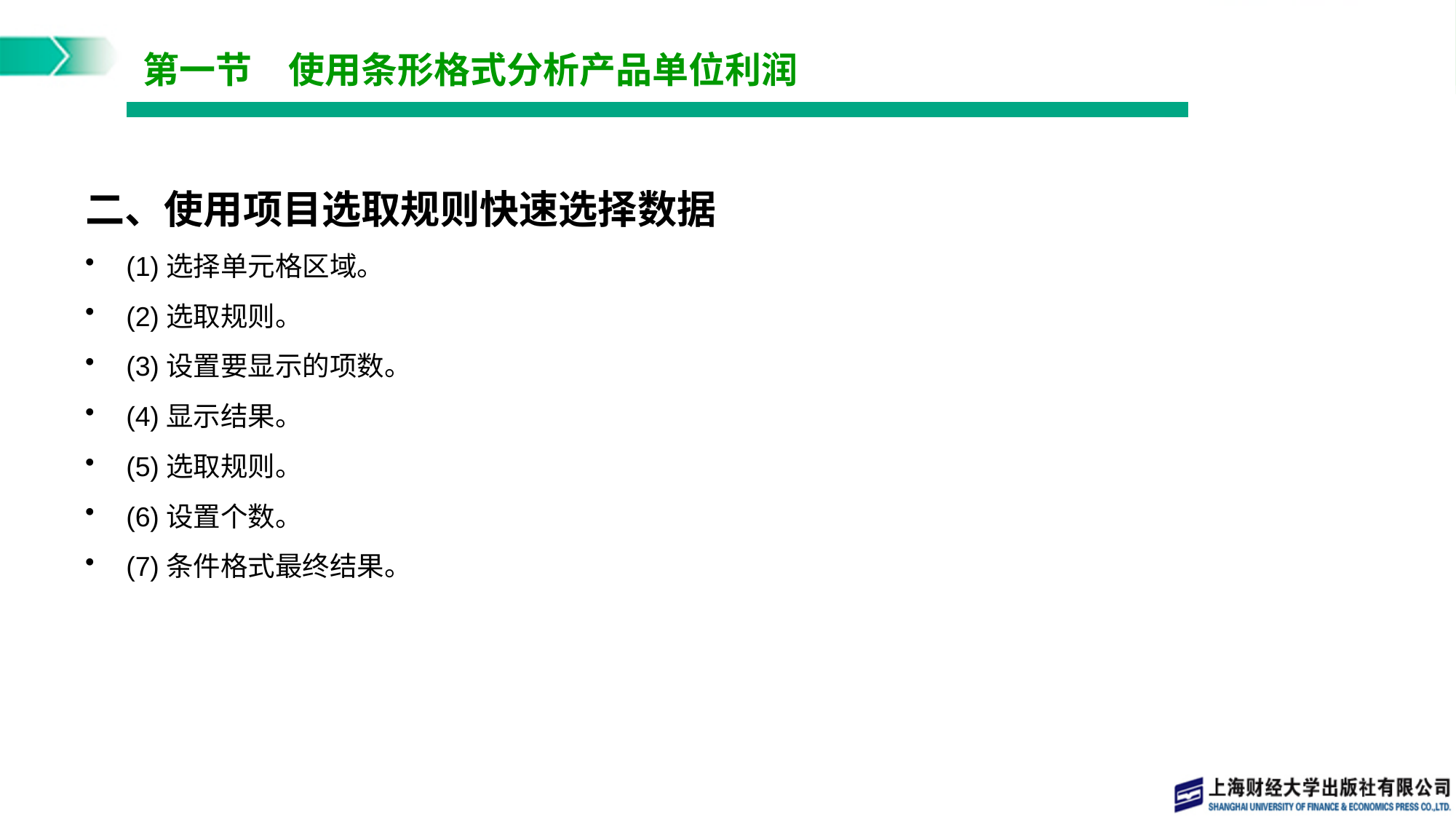

# 第一节　使用条形格式分析产品单位利润
二、使用项目选取规则快速选择数据
(1)选择单元格区域。
(2)选取规则。
(3)设置要显示的项数。
(4)显示结果。
(5)选取规则。
(6)设置个数。
(7)条件格式最终结果。